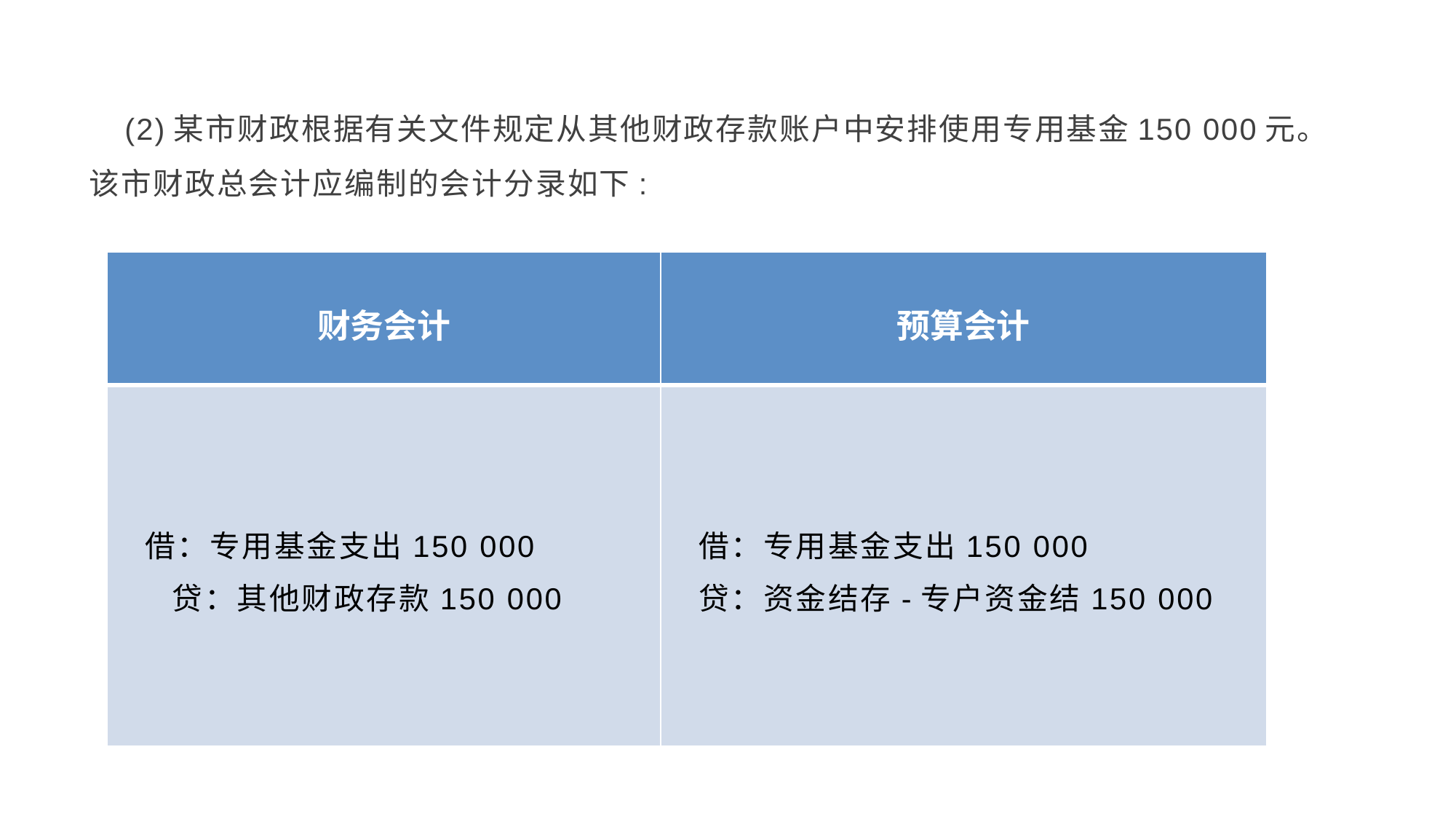

(2)某市财政根据有关文件规定从其他财政存款账户中安排使用专用基金150 000元。该市财政总会计应编制的会计分录如下:
| 财务会计 | 预算会计 |
| --- | --- |
| 借：专用基金支出150 000 贷：其他财政存款150 000 | 借：专用基金支出150 000 贷：资金结存-专户资金结150 000 |